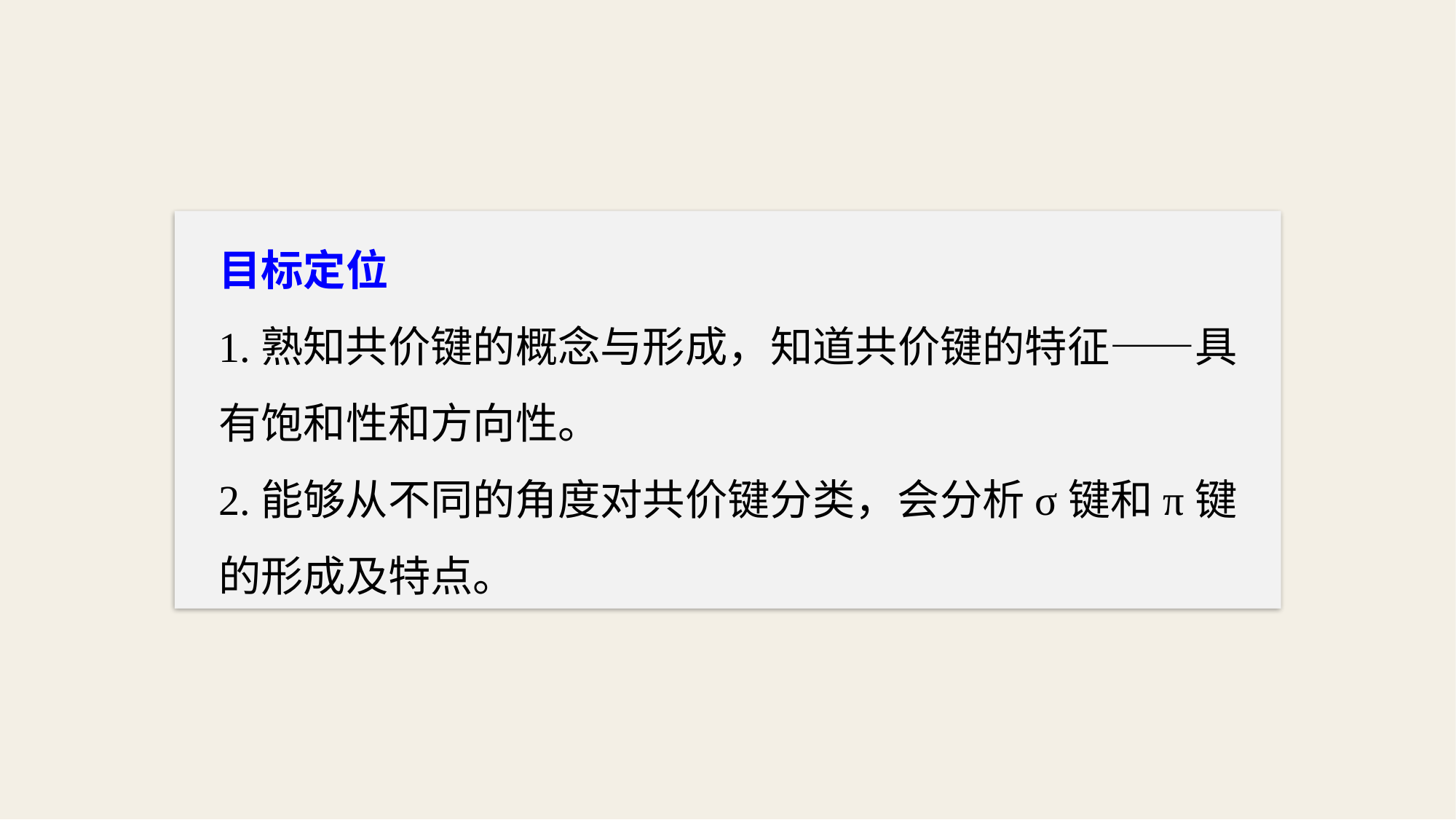

目标定位
1.熟知共价键的概念与形成，知道共价键的特征——具有饱和性和方向性。
2.能够从不同的角度对共价键分类，会分析σ键和π键的形成及特点。